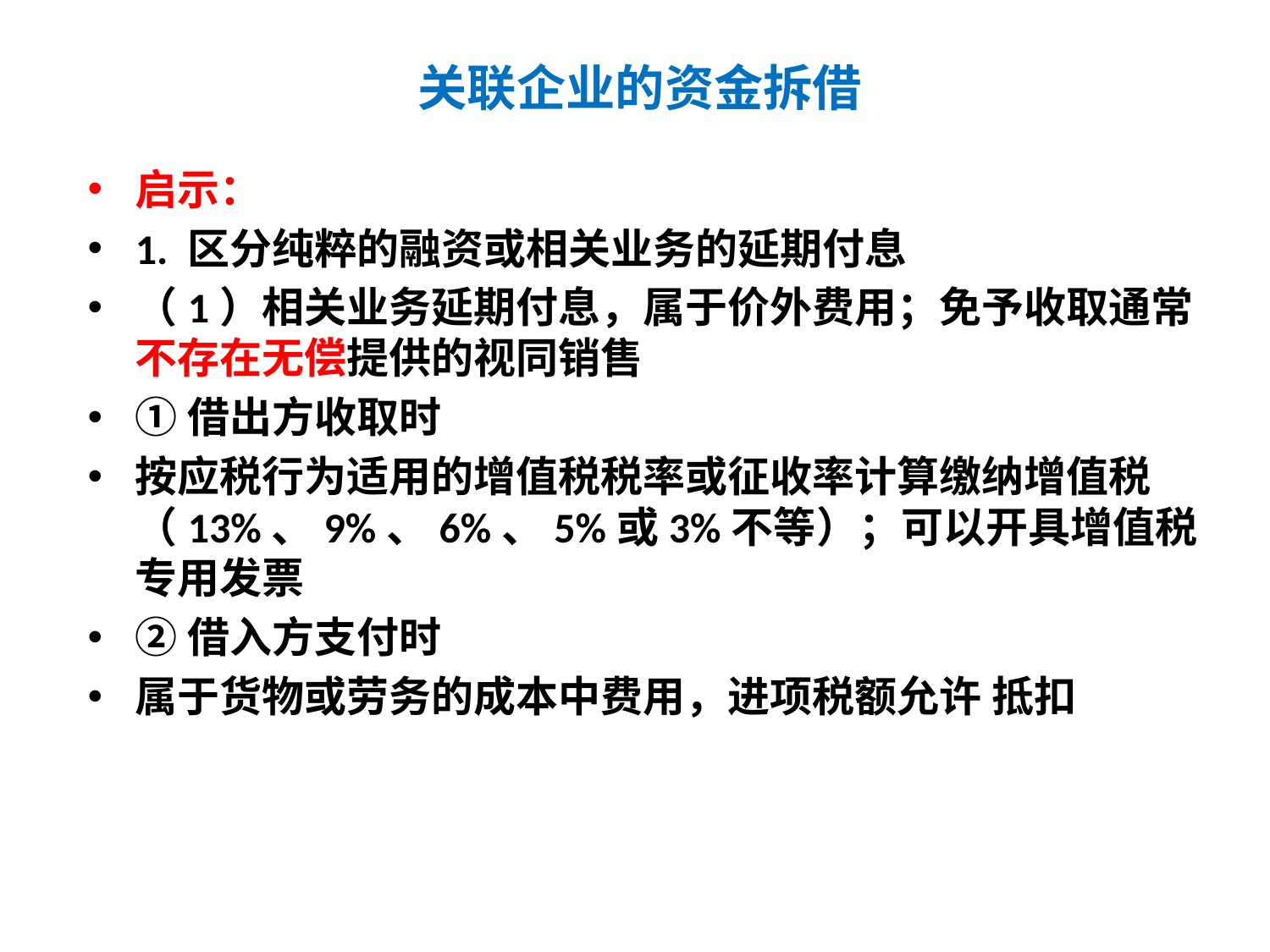

# 关联企业的资金拆借
启示：
1. 区分纯粹的融资或相关业务的延期付息
（1）相关业务延期付息，属于价外费用；免予收取通常不存在无偿提供的视同销售
①借出方收取时
按应税行为适用的增值税税率或征收率计算缴纳增值税（13%、9%、6%、5%或3%不等）；可以开具增值税专用发票
②借入方支付时
属于货物或劳务的成本中费用，进项税额允许 抵扣